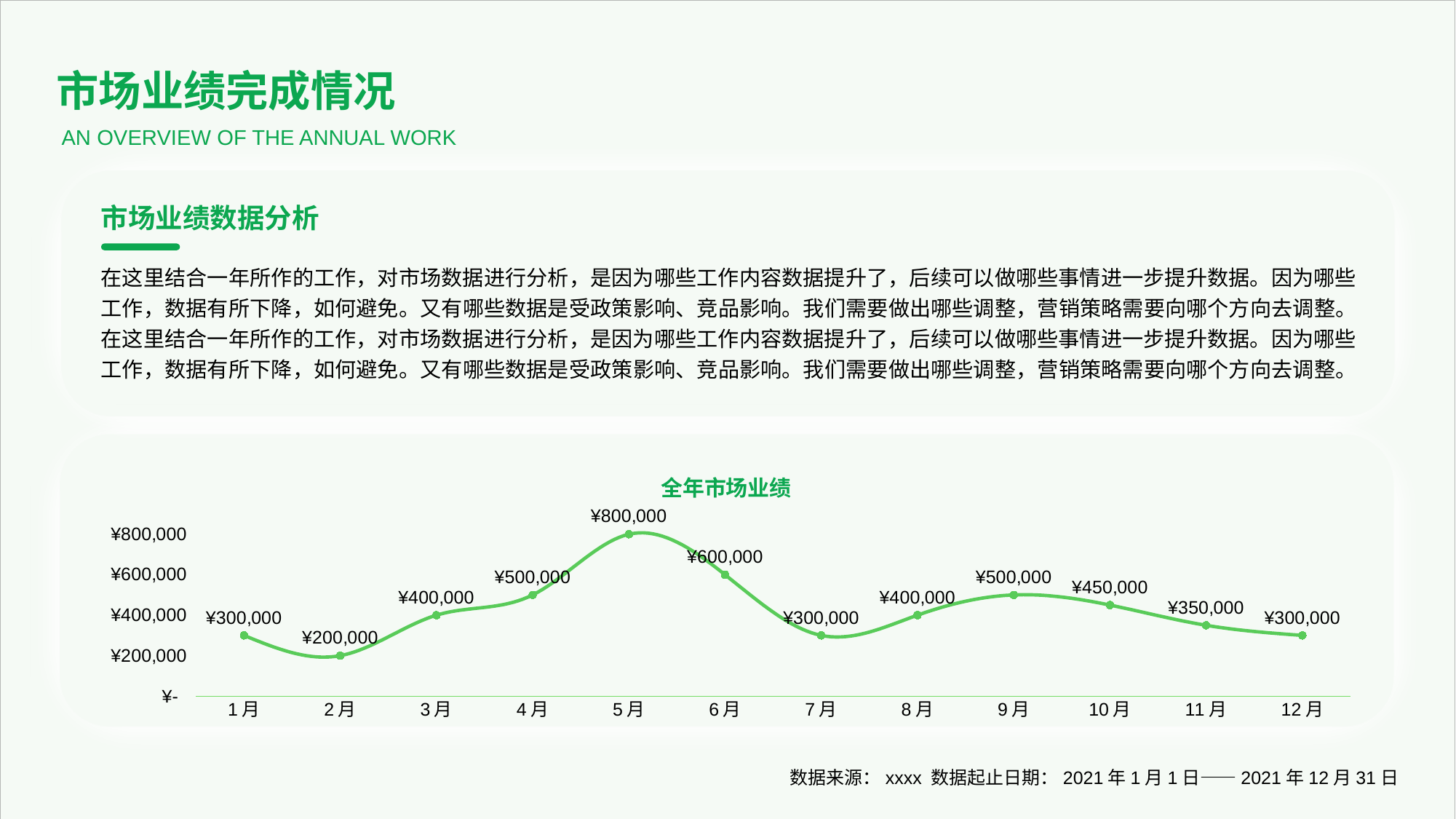

市场业绩完成情况
AN OVERVIEW OF THE ANNUAL WORK

市场业绩数据分析

在这里结合一年所作的工作，对市场数据进行分析，是因为哪些工作内容数据提升了，后续可以做哪些事情进一步提升数据。因为哪些工作，数据有所下降，如何避免。又有哪些数据是受政策影响、竞品影响。我们需要做出哪些调整，营销策略需要向哪个方向去调整。在这里结合一年所作的工作，对市场数据进行分析，是因为哪些工作内容数据提升了，后续可以做哪些事情进一步提升数据。因为哪些工作，数据有所下降，如何避免。又有哪些数据是受政策影响、竞品影响。我们需要做出哪些调整，营销策略需要向哪个方向去调整。

### Chart: 全年市场业绩

| Category |  业绩  |
|---|---|
| 1月 | 300000.0 |
| 2月 | 200000.0 |
| 3月 | 400000.0 |
| 4月 | 500000.0 |
| 5月 | 800000.0 |
| 6月 | 600000.0 |
| 7月 | 300000.0 |
| 8月 | 400000.0 |
| 9月 | 500000.0 |
| 10月 | 450000.0 |
| 11月 | 350000.0 |
| 12月 | 300000.0 |
数据来源：xxxx 数据起止日期：2021年1月1日——2021年12月31日